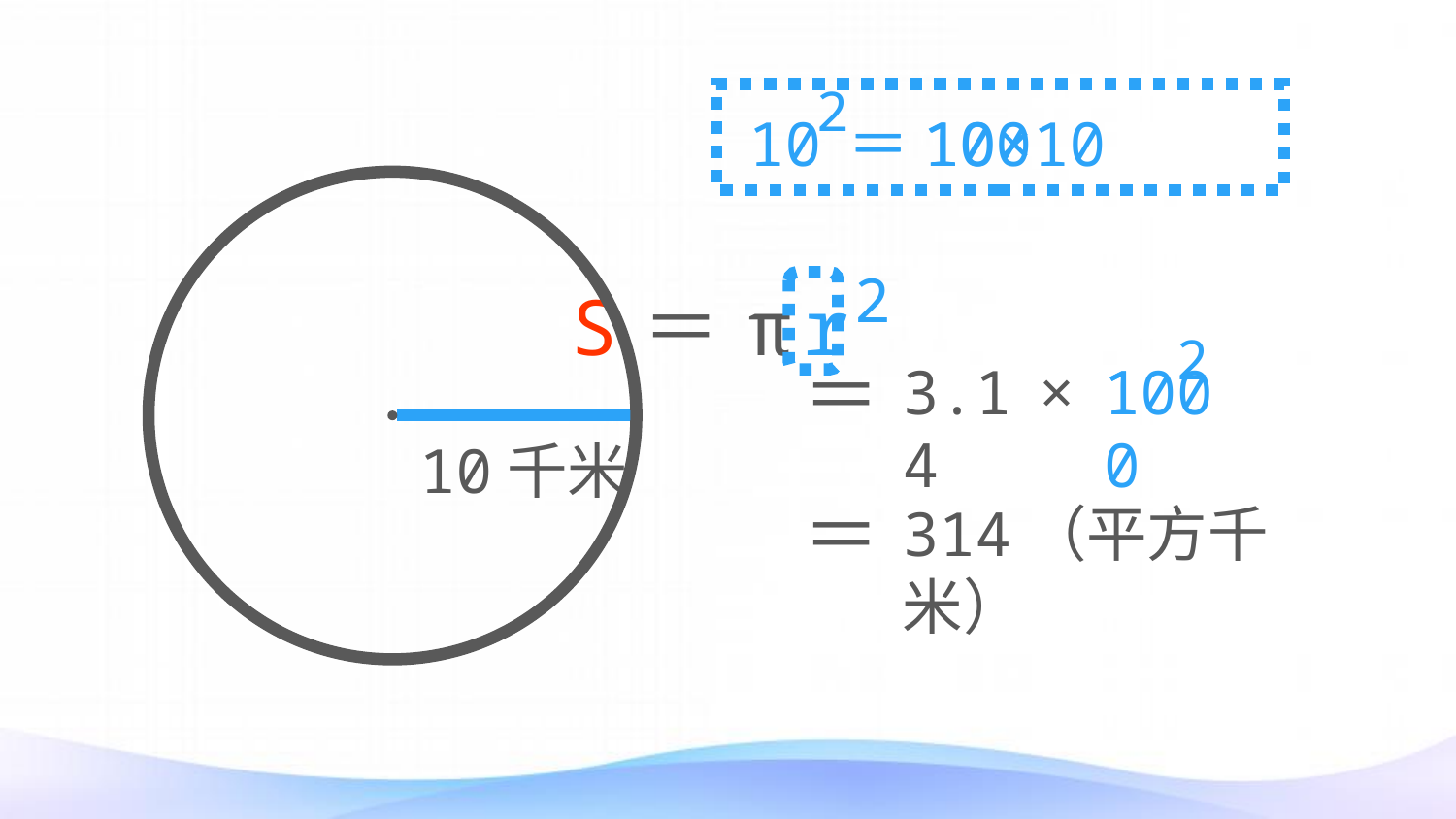

2

10
＝100
＝10×10

2
S
＝
π
r

2
＝
3.14
×
10
100

10千米
＝
314（平方千米）